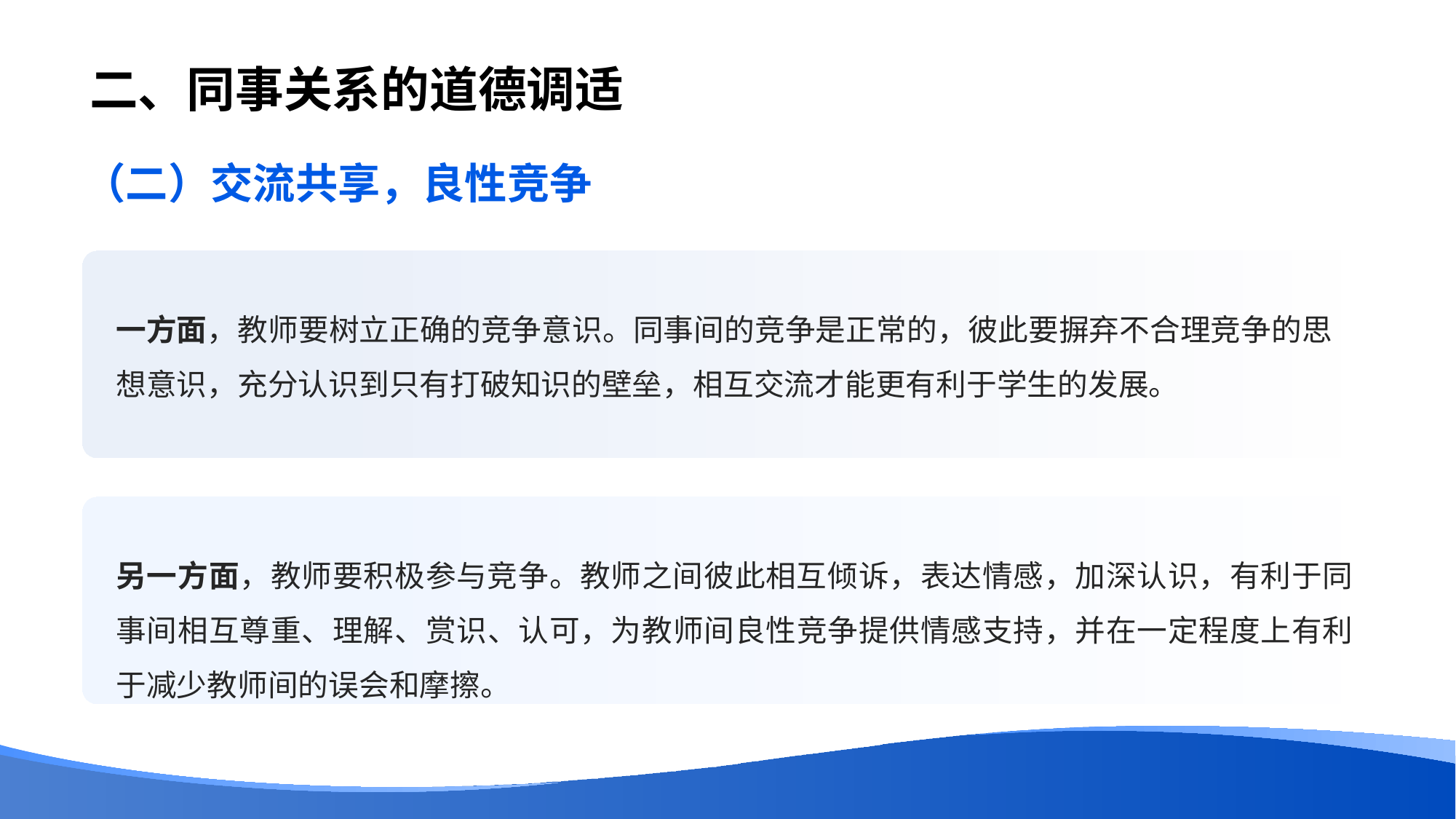

# 二、同事关系的道德调适
（二）交流共享，良性竞争

一方面，教师要树立正确的竞争意识。同事间的竞争是正常的，彼此要摒弃不合理竞争的思想意识，充分认识到只有打破知识的壁垒，相互交流才能更有利于学生的发展。

另一方面，教师要积极参与竞争。教师之间彼此相互倾诉，表达情感，加深认识，有利于同事间相互尊重、理解、赏识、认可，为教师间良性竞争提供情感支持，并在一定程度上有利于减少教师间的误会和摩擦。